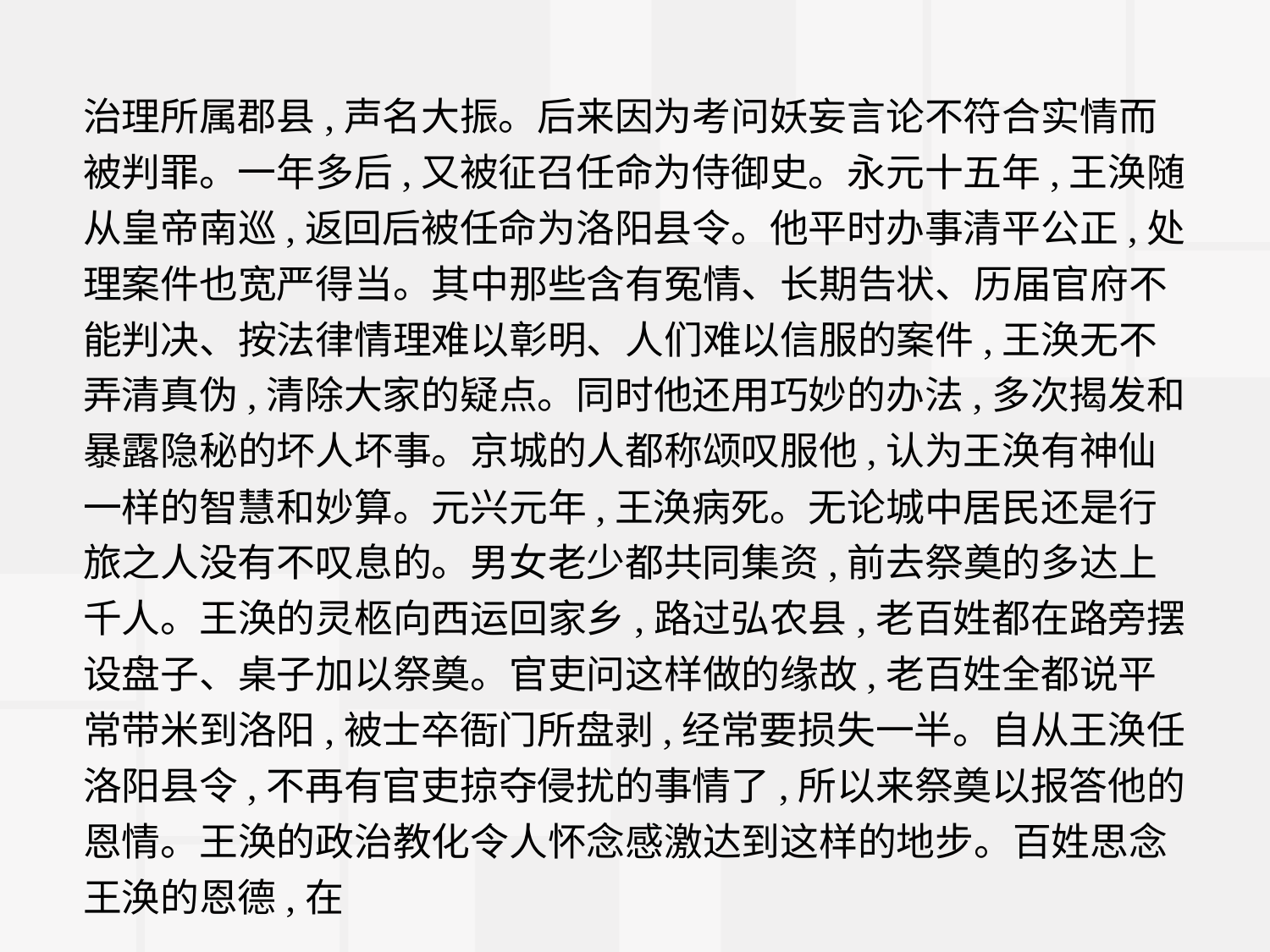

治理所属郡县,声名大振。后来因为考问妖妄言论不符合实情而被判罪。一年多后,又被征召任命为侍御史。永元十五年,王涣随从皇帝南巡,返回后被任命为洛阳县令。他平时办事清平公正,处理案件也宽严得当。其中那些含有冤情、长期告状、历届官府不能判决、按法律情理难以彰明、人们难以信服的案件,王涣无不弄清真伪,清除大家的疑点。同时他还用巧妙的办法,多次揭发和暴露隐秘的坏人坏事。京城的人都称颂叹服他,认为王涣有神仙一样的智慧和妙算。元兴元年,王涣病死。无论城中居民还是行旅之人没有不叹息的。男女老少都共同集资,前去祭奠的多达上千人。王涣的灵柩向西运回家乡,路过弘农县,老百姓都在路旁摆设盘子、桌子加以祭奠。官吏问这样做的缘故,老百姓全都说平常带米到洛阳,被士卒衙门所盘剥,经常要损失一半。自从王涣任洛阳县令,不再有官吏掠夺侵扰的事情了,所以来祭奠以报答他的恩情。王涣的政治教化令人怀念感激达到这样的地步。百姓思念王涣的恩德,在